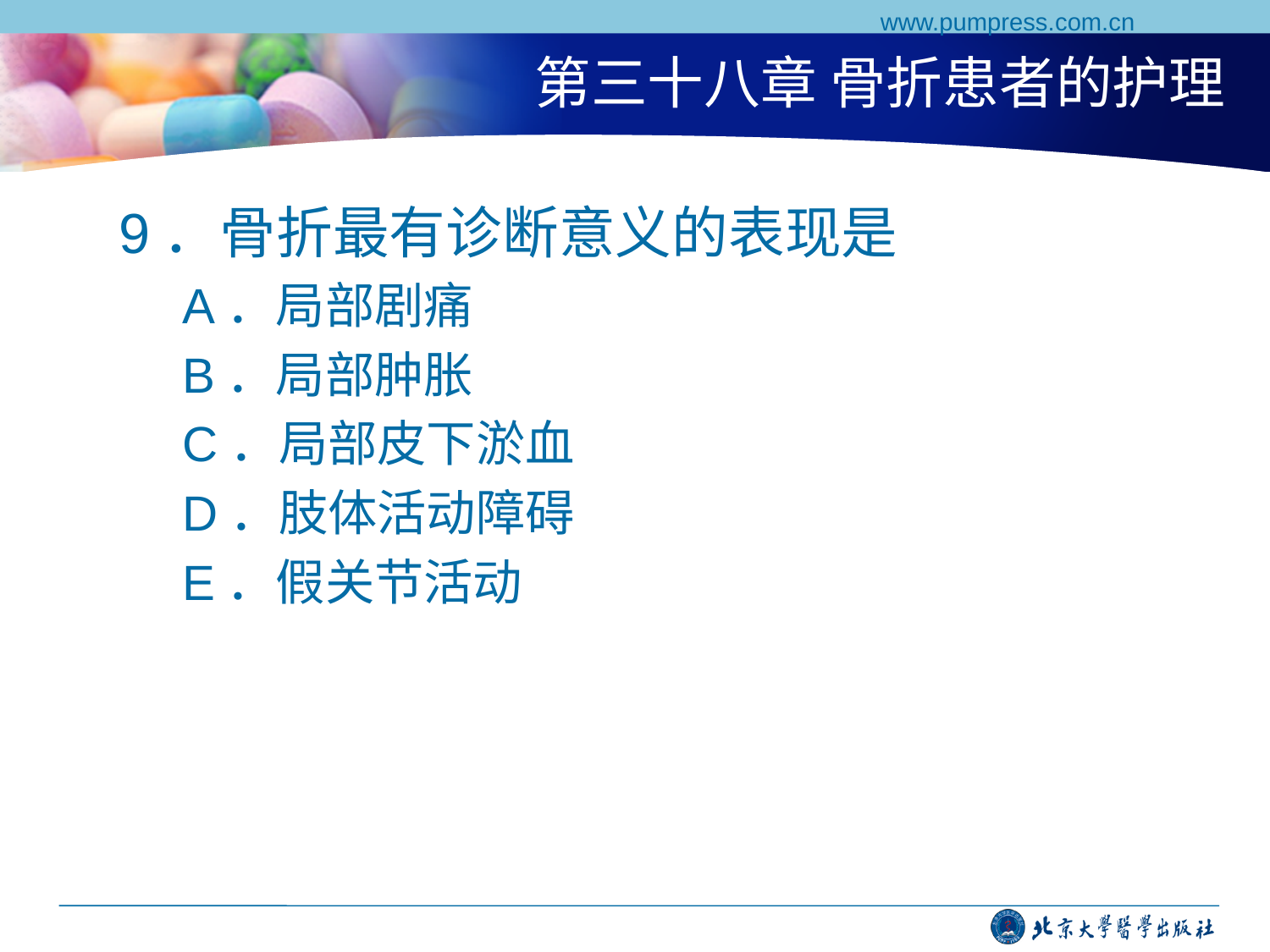

www.pumpress.com.cn
# 第三十八章 骨折患者的护理
9．骨折最有诊断意义的表现是
A．局部剧痛
B．局部肿胀
C．局部皮下淤血
D．肢体活动障碍
E．假关节活动